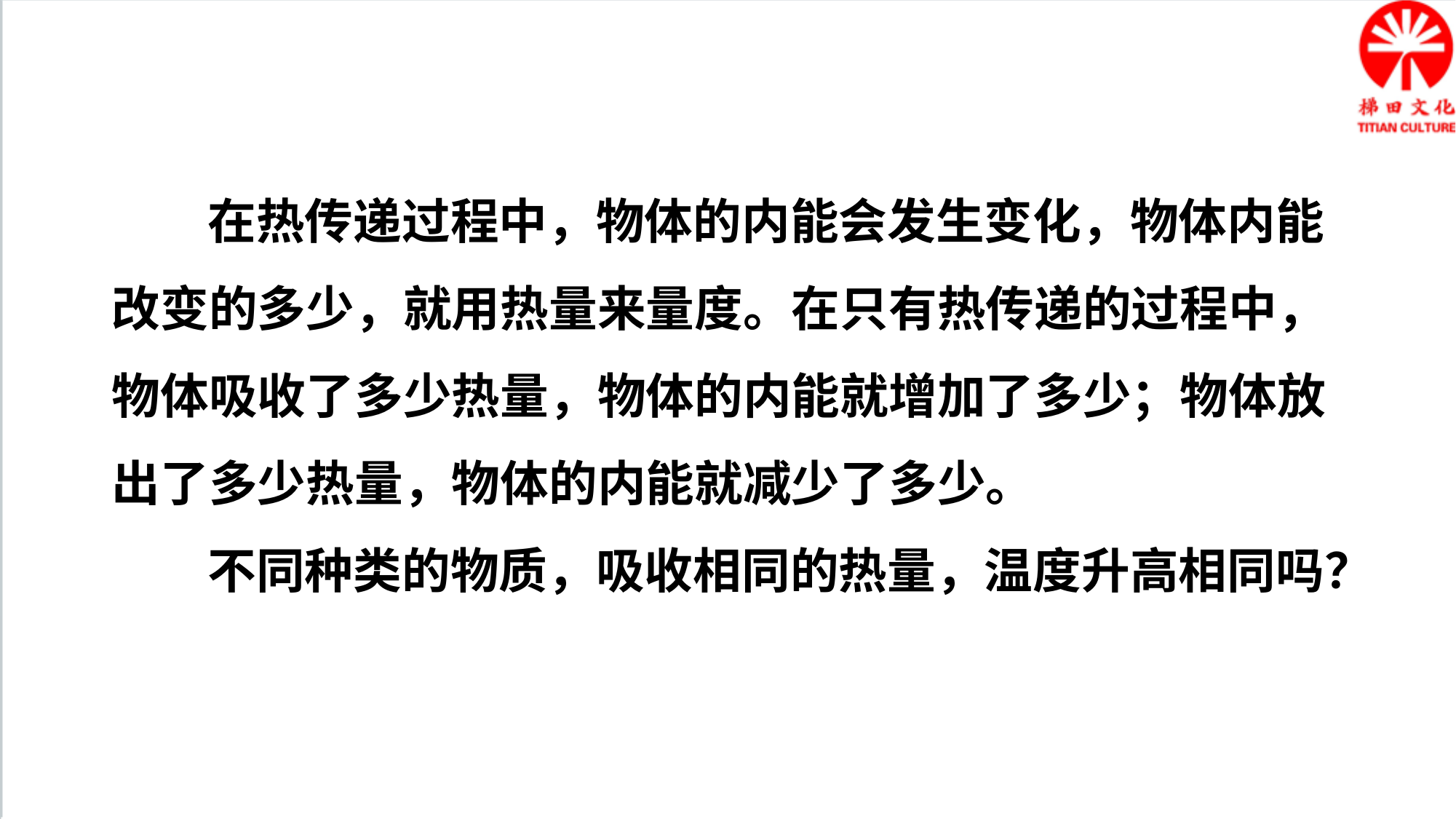

在热传递过程中，物体的内能会发生变化，物体内能改变的多少，就用热量来量度。在只有热传递的过程中，物体吸收了多少热量，物体的内能就增加了多少；物体放出了多少热量，物体的内能就减少了多少。
不同种类的物质，吸收相同的热量，温度升高相同吗？